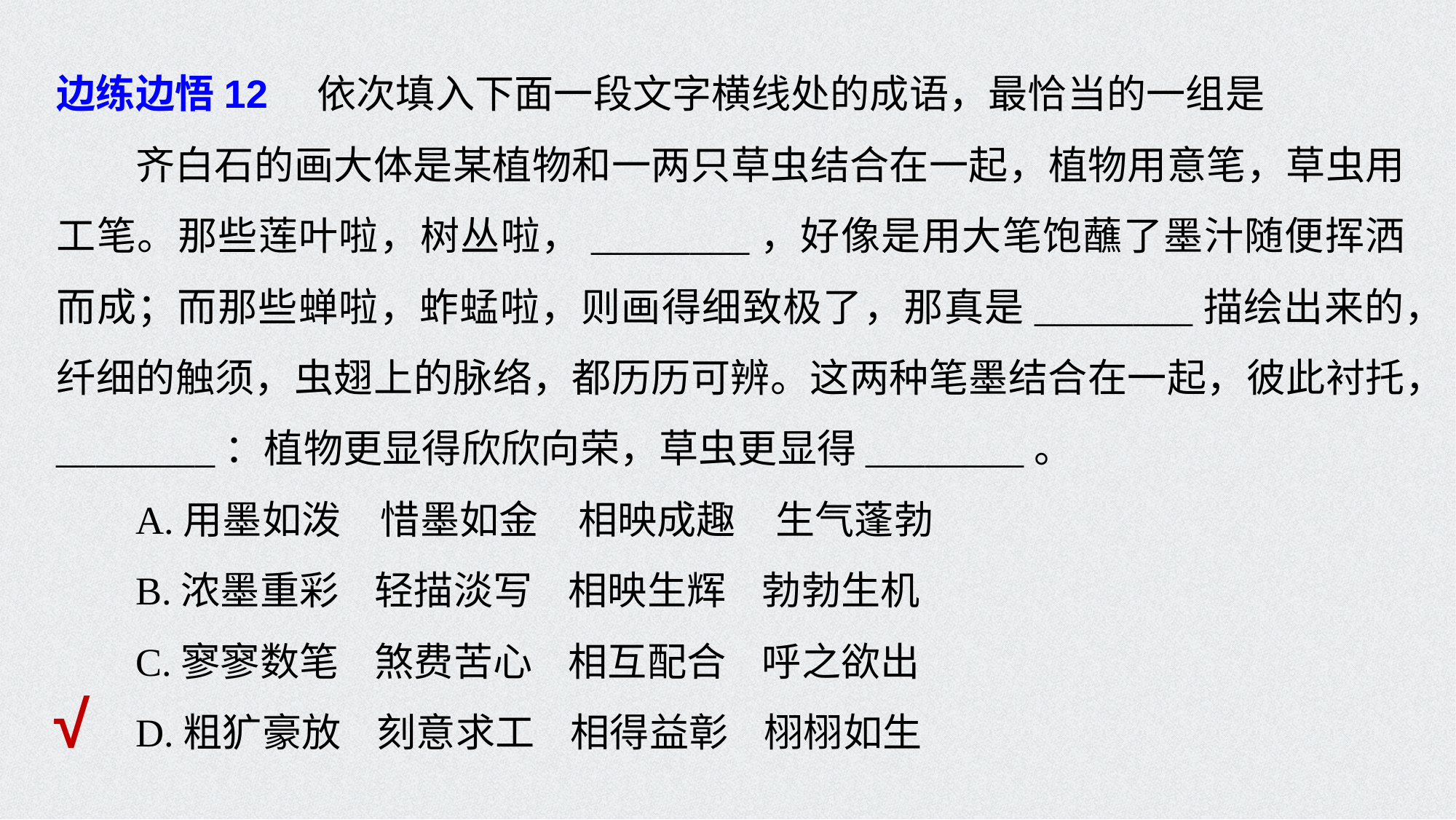

边练边悟12　依次填入下面一段文字横线处的成语，最恰当的一组是
齐白石的画大体是某植物和一两只草虫结合在一起，植物用意笔，草虫用工笔。那些莲叶啦，树丛啦，________，好像是用大笔饱蘸了墨汁随便挥洒而成；而那些蝉啦，蚱蜢啦，则画得细致极了，那真是________描绘出来的，纤细的触须，虫翅上的脉络，都历历可辨。这两种笔墨结合在一起，彼此衬托，________：植物更显得欣欣向荣，草虫更显得________。
A.用墨如泼　惜墨如金　相映成趣　生气蓬勃
B.浓墨重彩    轻描淡写    相映生辉    勃勃生机
C.寥寥数笔    煞费苦心    相互配合    呼之欲出
D.粗犷豪放    刻意求工    相得益彰    栩栩如生
√